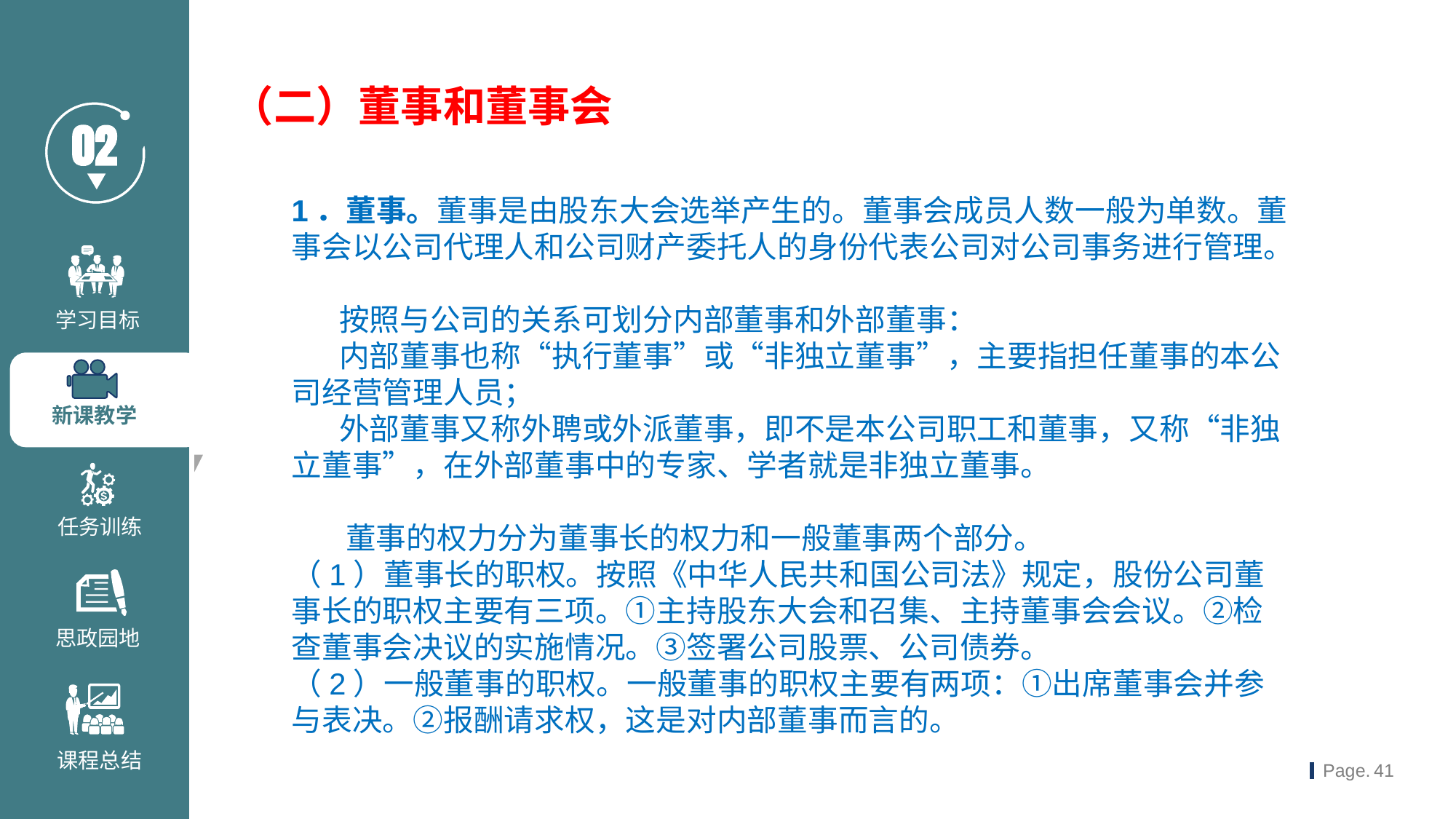

（二）董事和董事会
1．董事。董事是由股东大会选举产生的。董事会成员人数一般为单数。董事会以公司代理人和公司财产委托人的身份代表公司对公司事务进行管理。

      按照与公司的关系可划分内部董事和外部董事：
      内部董事也称“执行董事”或“非独立董事”，主要指担任董事的本公司经营管理人员；
      外部董事又称外聘或外派董事，即不是本公司职工和董事，又称“非独立董事”，在外部董事中的专家、学者就是非独立董事。

       董事的权力分为董事长的权力和一般董事两个部分。
（1）董事长的职权。按照《中华人民共和国公司法》规定，股份公司董事长的职权主要有三项。①主持股东大会和召集、主持董事会会议。②检查董事会决议的实施情况。③签署公司股票、公司债券。
（2）一般董事的职权。一般董事的职权主要有两项：①出席董事会并参与表决。②报酬请求权，这是对内部董事而言的。